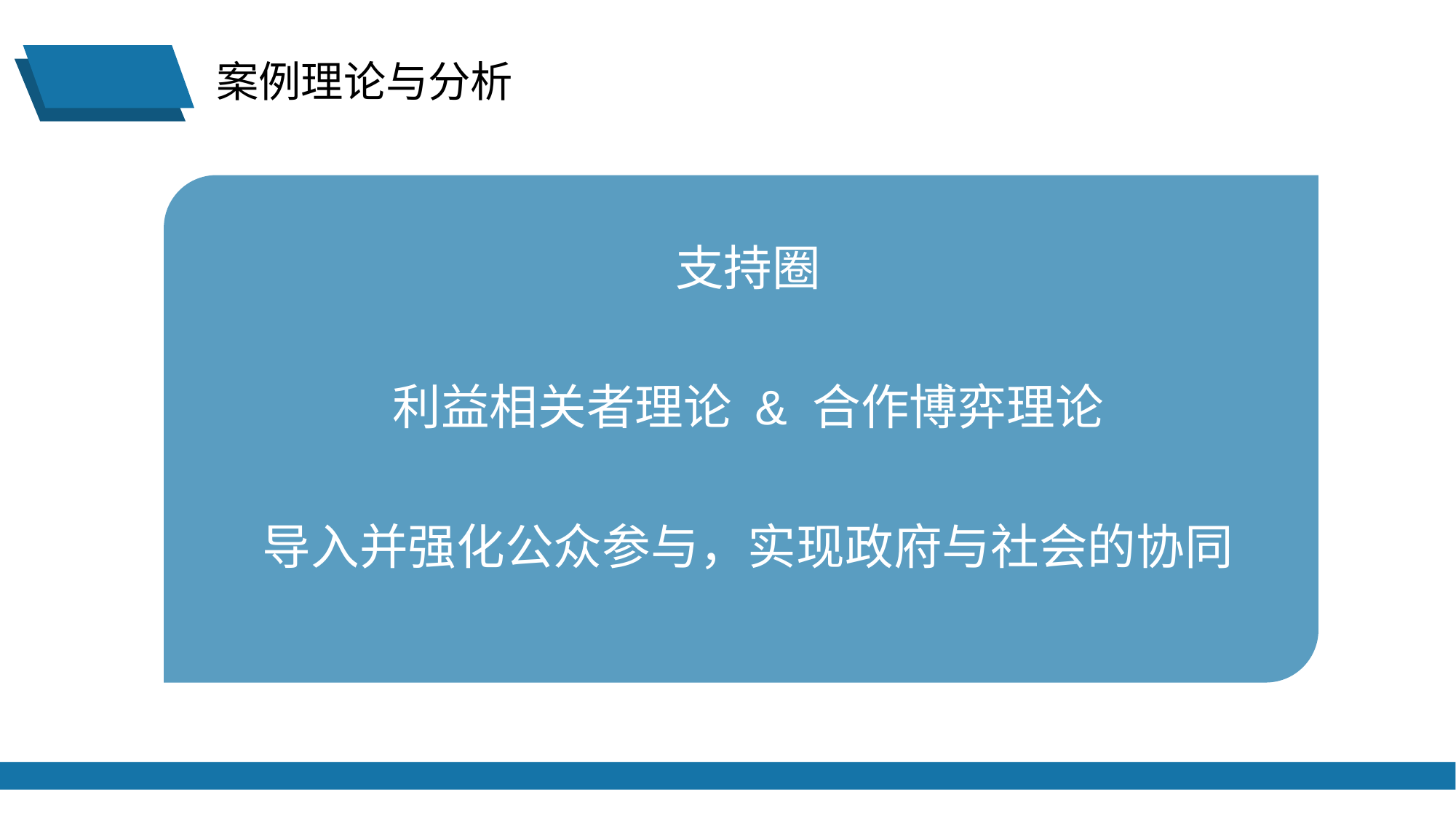

案例理论与分析

支持圈

利益相关者理论 & 合作博弈理论

导入并强化公众参与，实现政府与社会的协同